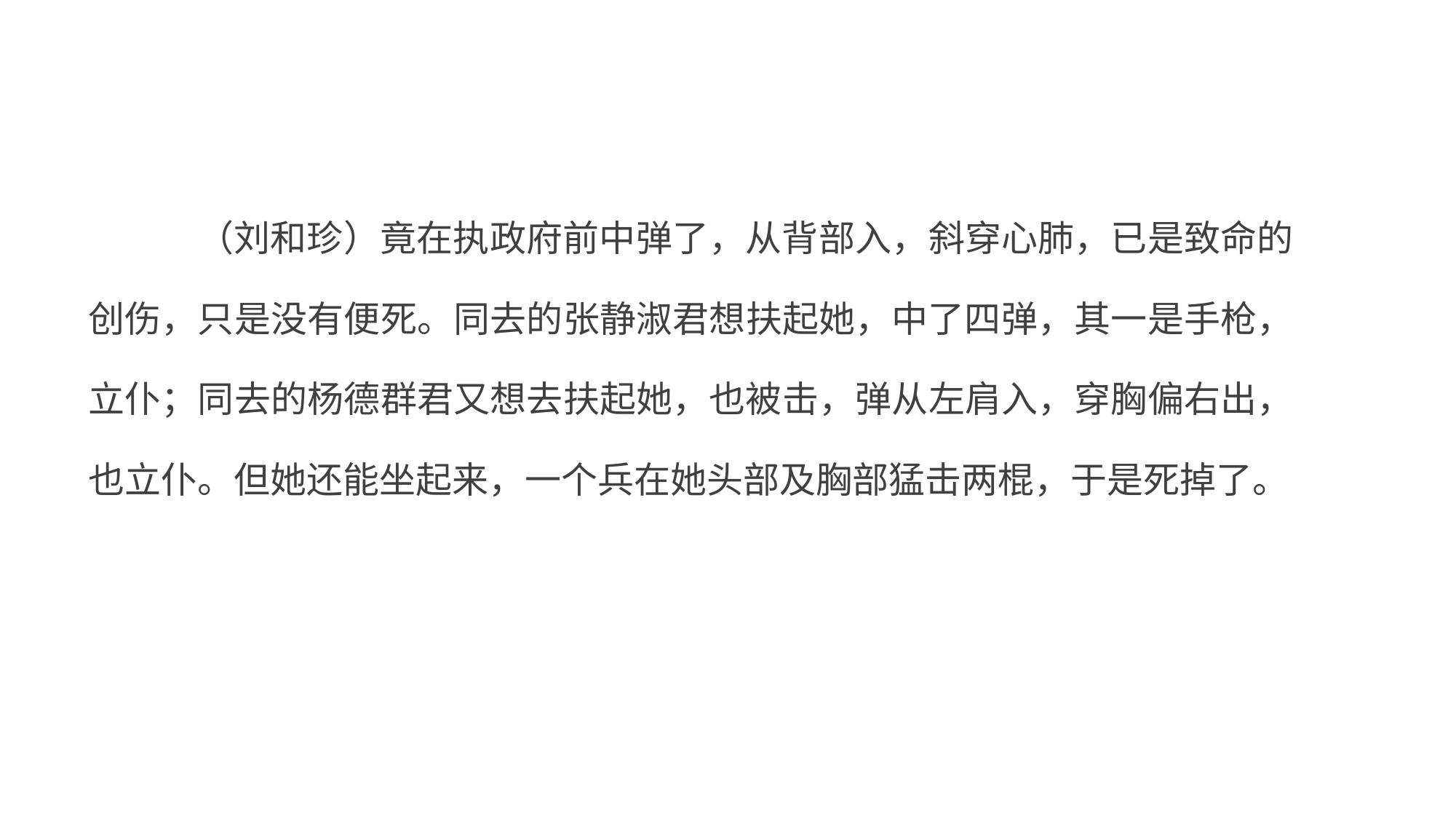

（刘和珍）竟在执政府前中弹了，从背部入，斜穿心肺，已是致命的 创伤，只是没有便死。同去的张静淑君想扶起她，中了四弹，其一是手枪， 立仆；同去的杨德群君又想去扶起她，也被击，弹从左肩入，穿胸偏右出， 也立仆。但她还能坐起来，一个兵在她头部及胸部猛击两棍，于是死掉了。